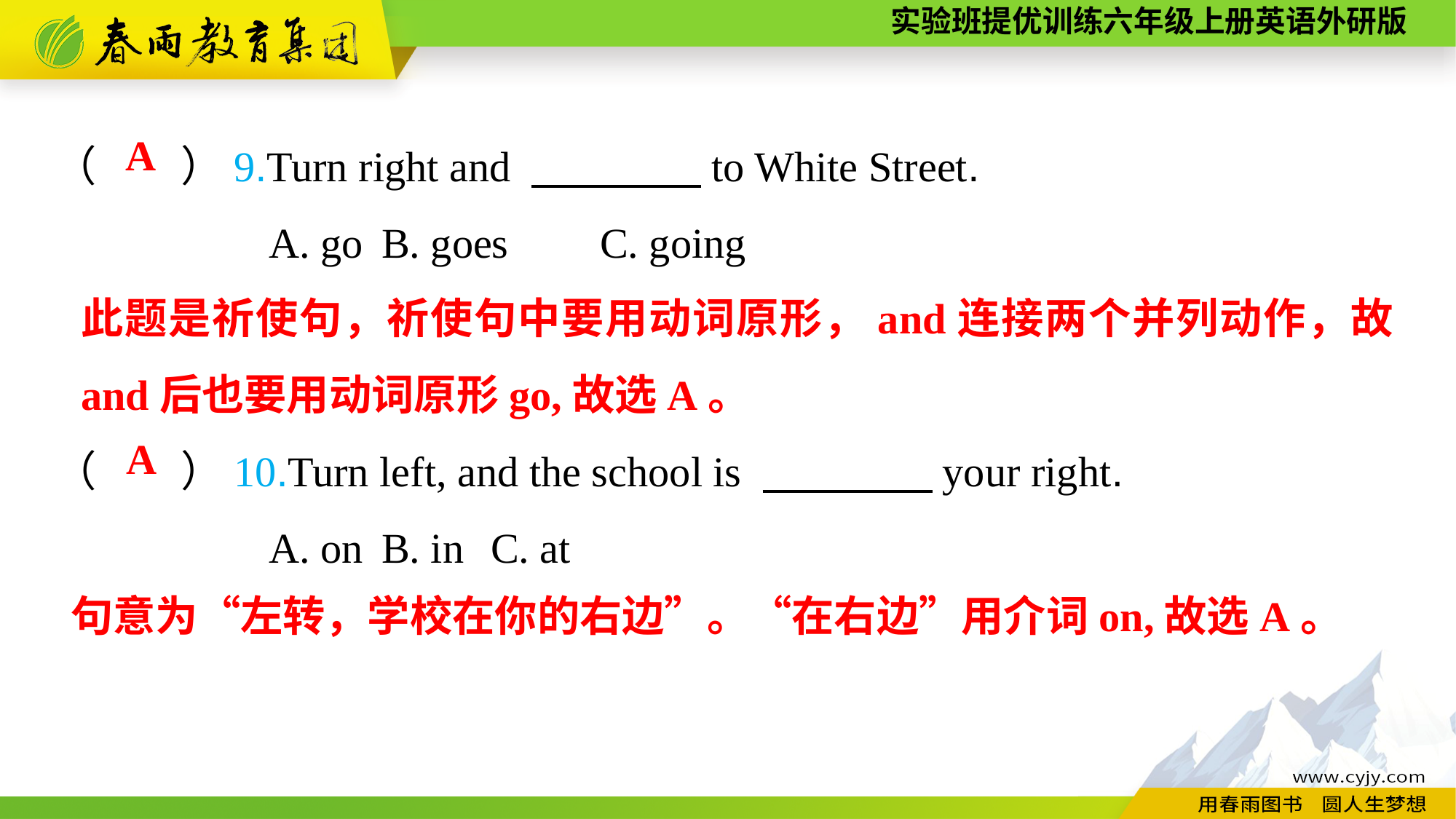

（　　）9.Turn right and 　　　　to White Street.
A. go	B. goes	C. going
A
此题是祈使句，祈使句中要用动词原形，and连接两个并列动作，故and后也要用动词原形go,故选A。
（　　）10.Turn left, and the school is 　　　　your right.
A. on	B. in	C. at
A
句意为“左转，学校在你的右边”。“在右边”用介词on,故选A。